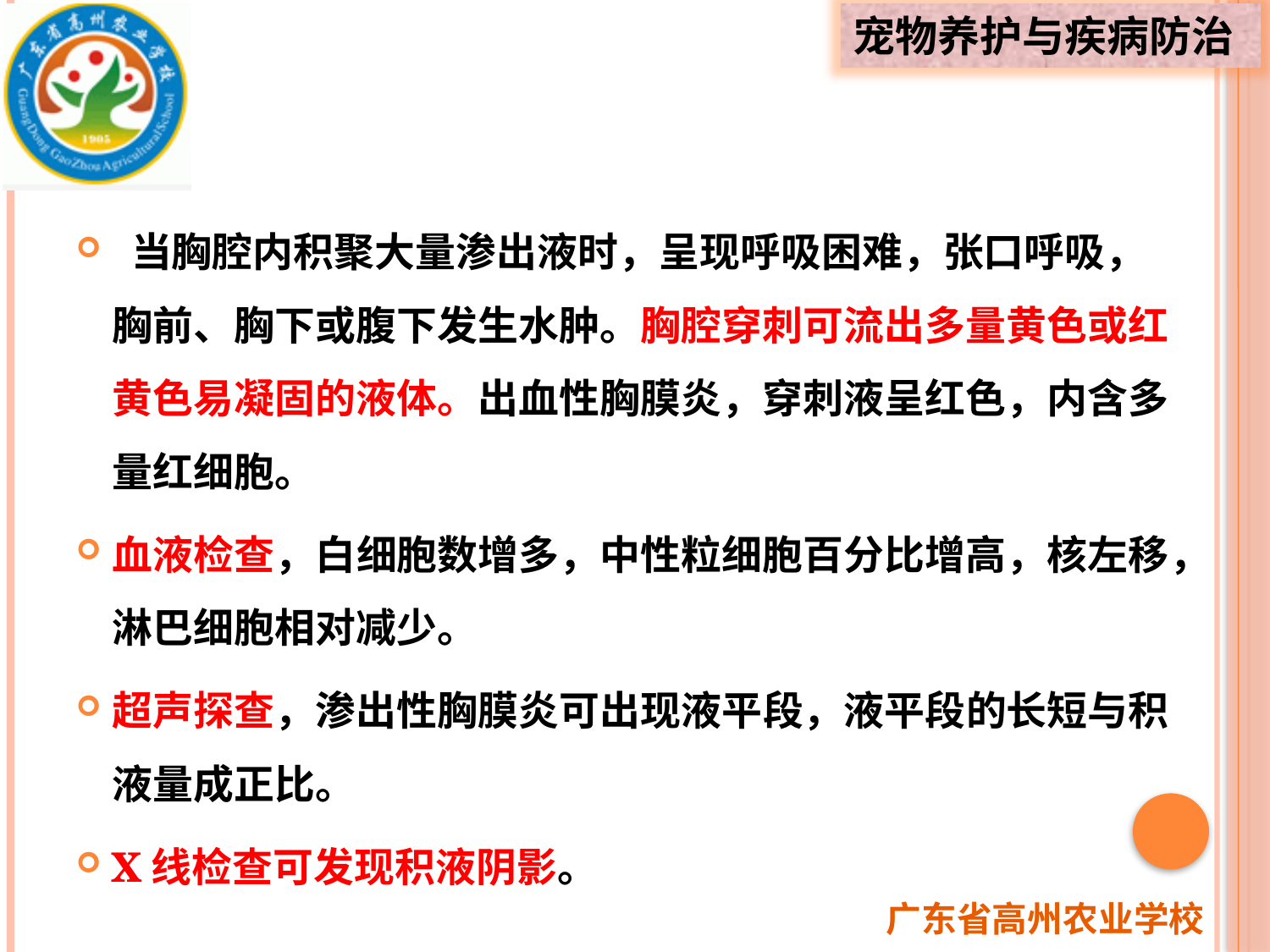

当胸腔内积聚大量渗出液时，呈现呼吸困难，张口呼吸，胸前、胸下或腹下发生水肿。胸腔穿刺可流出多量黄色或红黄色易凝固的液体。出血性胸膜炎，穿刺液呈红色，内含多量红细胞。
血液检查，白细胞数增多，中性粒细胞百分比增高，核左移，淋巴细胞相对减少。
超声探查，渗出性胸膜炎可出现液平段，液平段的长短与积液量成正比。
X线检查可发现积液阴影。